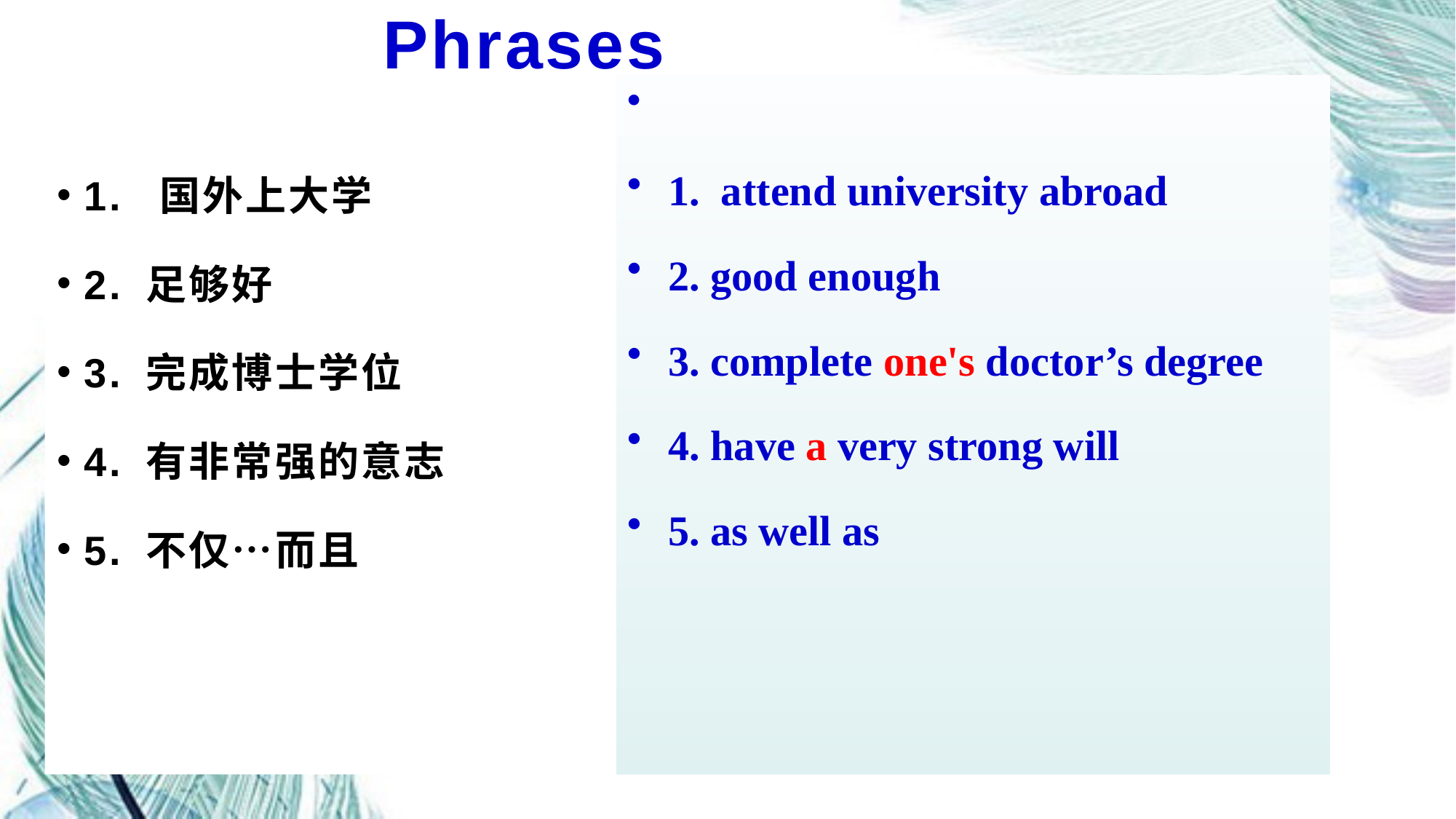

# Phrases

1.  国外上大学
2. 足够好
3. 完成博士学位
4. 有非常强的意志
5. 不仅…而且

1.  attend university abroad
2. good enough
3. complete one's doctor’s degree
4. have a very strong will
5. as well as